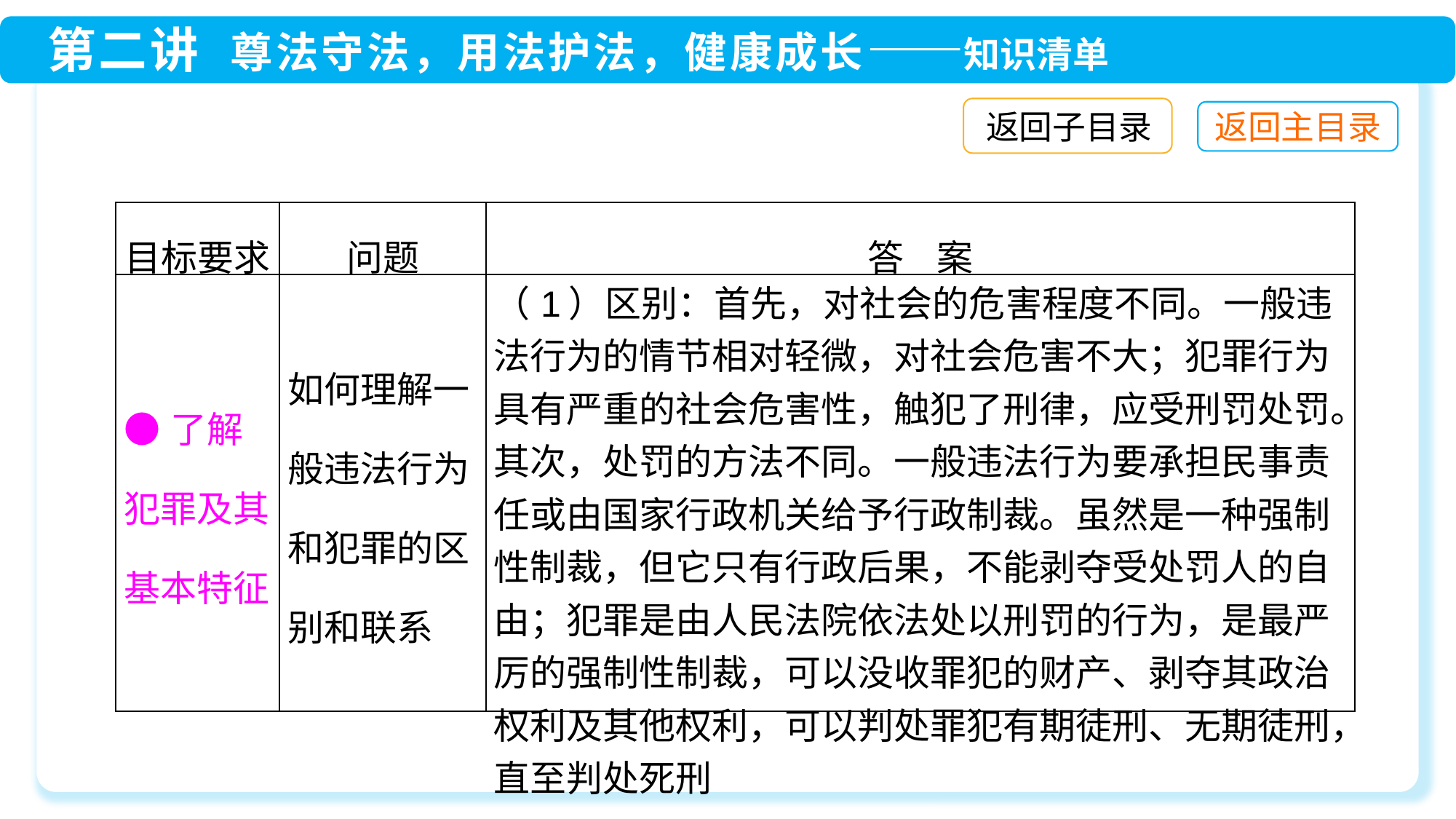

返回子目录
| 目标要求 | 问题 | 答 案 |
| --- | --- | --- |
| ●了解犯罪及其基本特征 | 如何理解一般违法行为和犯罪的区别和联系 | （1）区别：首先，对社会的危害程度不同。一般违法行为的情节相对轻微，对社会危害不大；犯罪行为具有严重的社会危害性，触犯了刑律，应受刑罚处罚。其次，处罚的方法不同。一般违法行为要承担民事责任或由国家行政机关给予行政制裁。虽然是一种强制性制裁，但它只有行政后果，不能剥夺受处罚人的自由；犯罪是由人民法院依法处以刑罚的行为，是最严厉的强制性制裁，可以没收罪犯的财产、剥夺其政治权利及其他权利，可以判处罪犯有期徒刑、无期徒刑，直至判处死刑 |